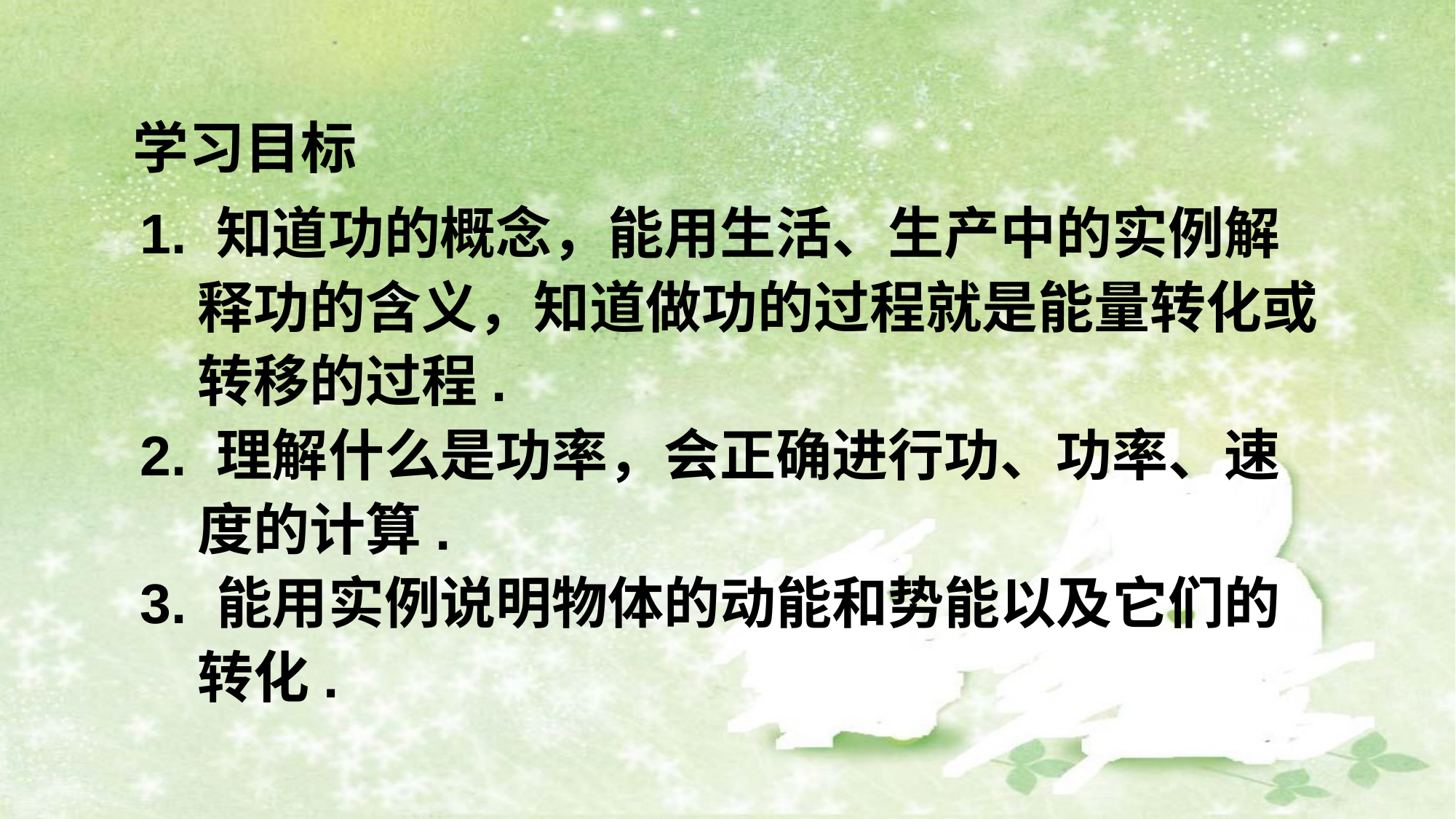

学习目标
1. 知道功的概念，能用生活、生产中的实例解释功的含义，知道做功的过程就是能量转化或转移的过程.
2. 理解什么是功率，会正确进行功、功率、速度的计算.
3. 能用实例说明物体的动能和势能以及它们的转化.